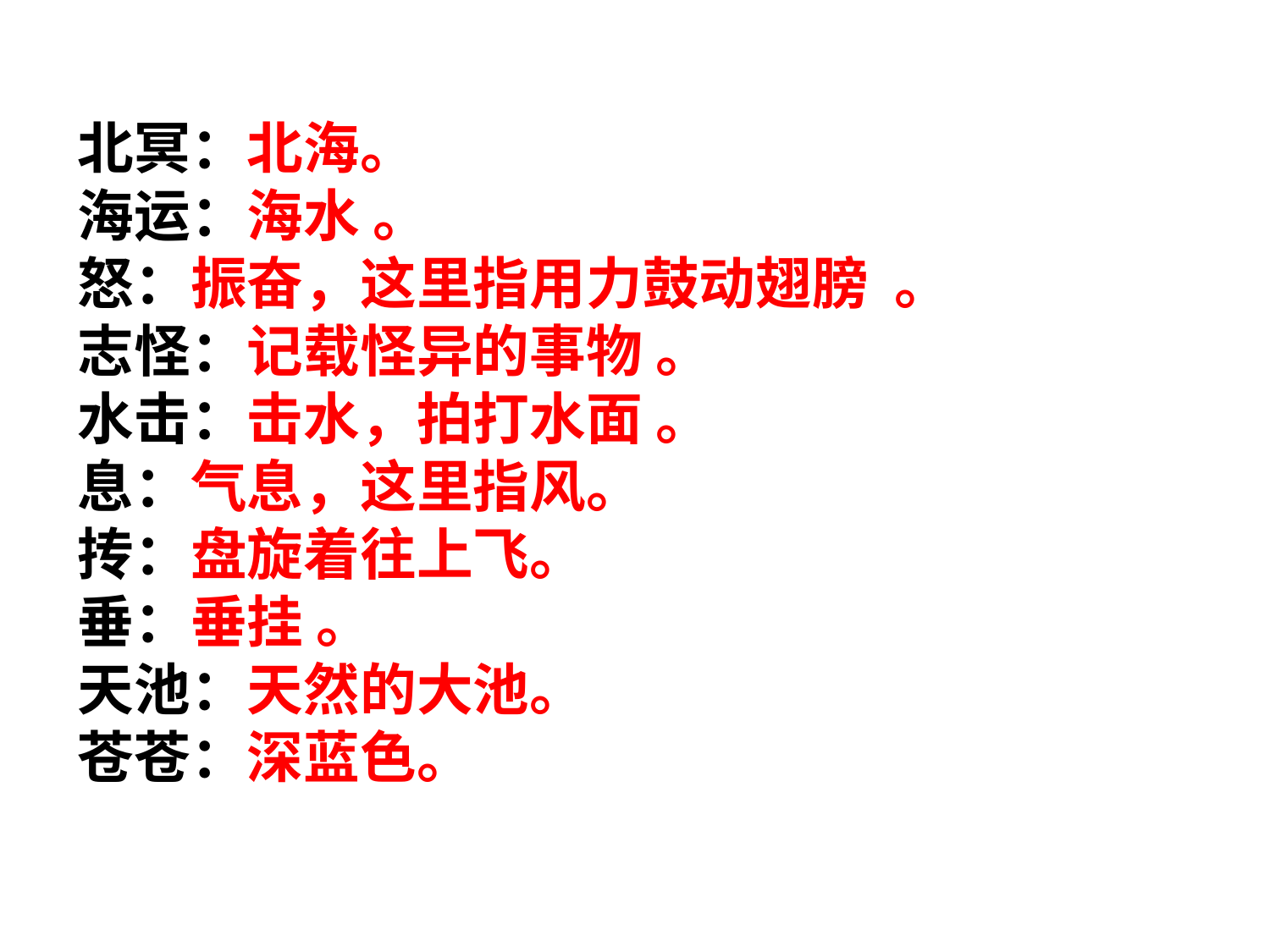

北冥：北海。
海运：海水 。
怒：振奋，这里指用力鼓动翅膀  。
志怪：记载怪异的事物 。
水击：击水，拍打水面 。
息：气息，这里指风。
抟：盘旋着往上飞。
垂：垂挂 。
天池：天然的大池。
苍苍：深蓝色。